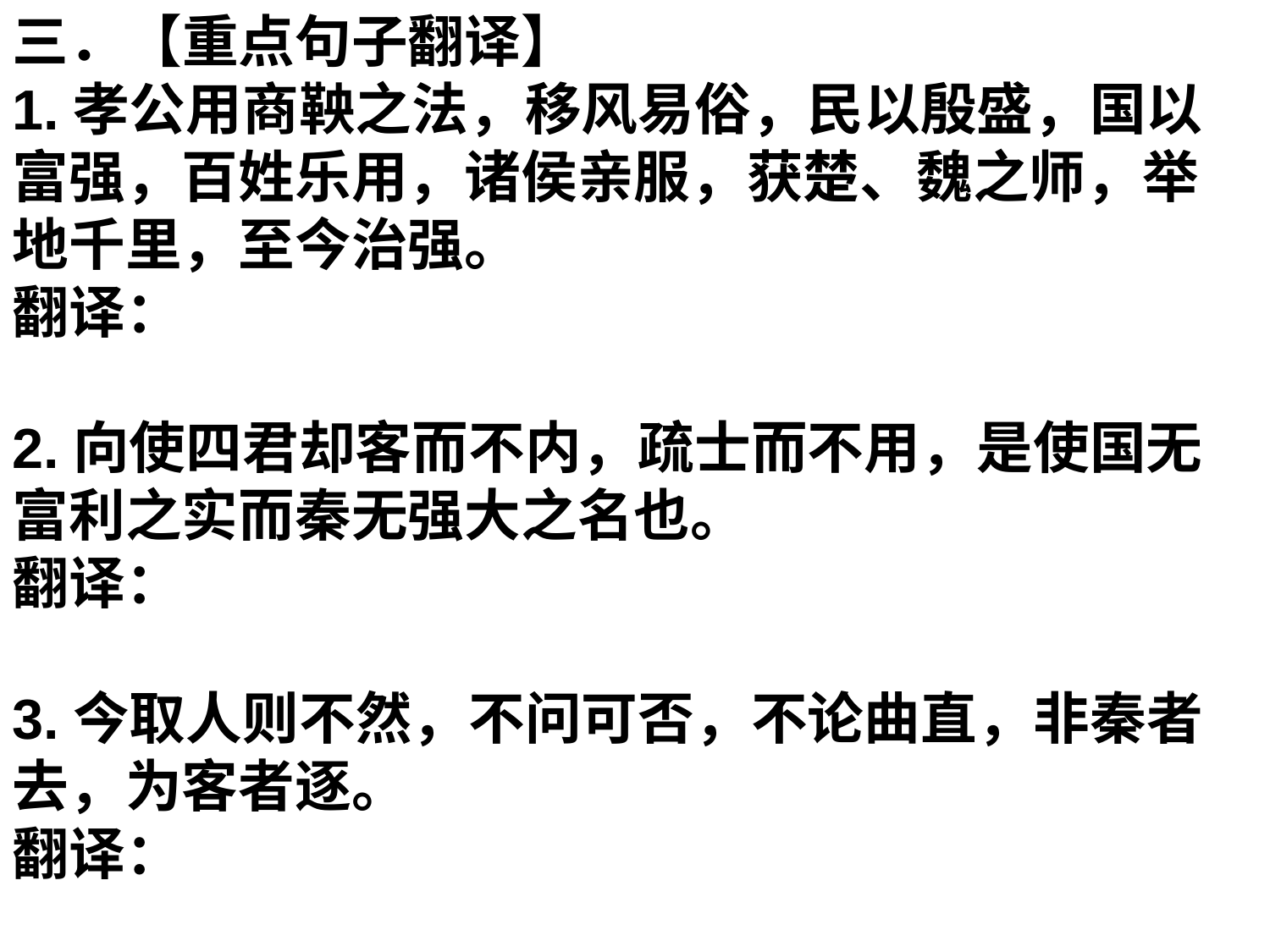

三．【重点句子翻译】
1.孝公用商鞅之法，移风易俗，民以殷盛，国以富强，百姓乐用，诸侯亲服，获楚、魏之师，举地千里，至今治强。
翻译：

2.向使四君却客而不内，疏士而不用，是使国无富利之实而秦无强大之名也。
翻译：

3.今取人则不然，不问可否，不论曲直，非秦者去，为客者逐。
翻译：